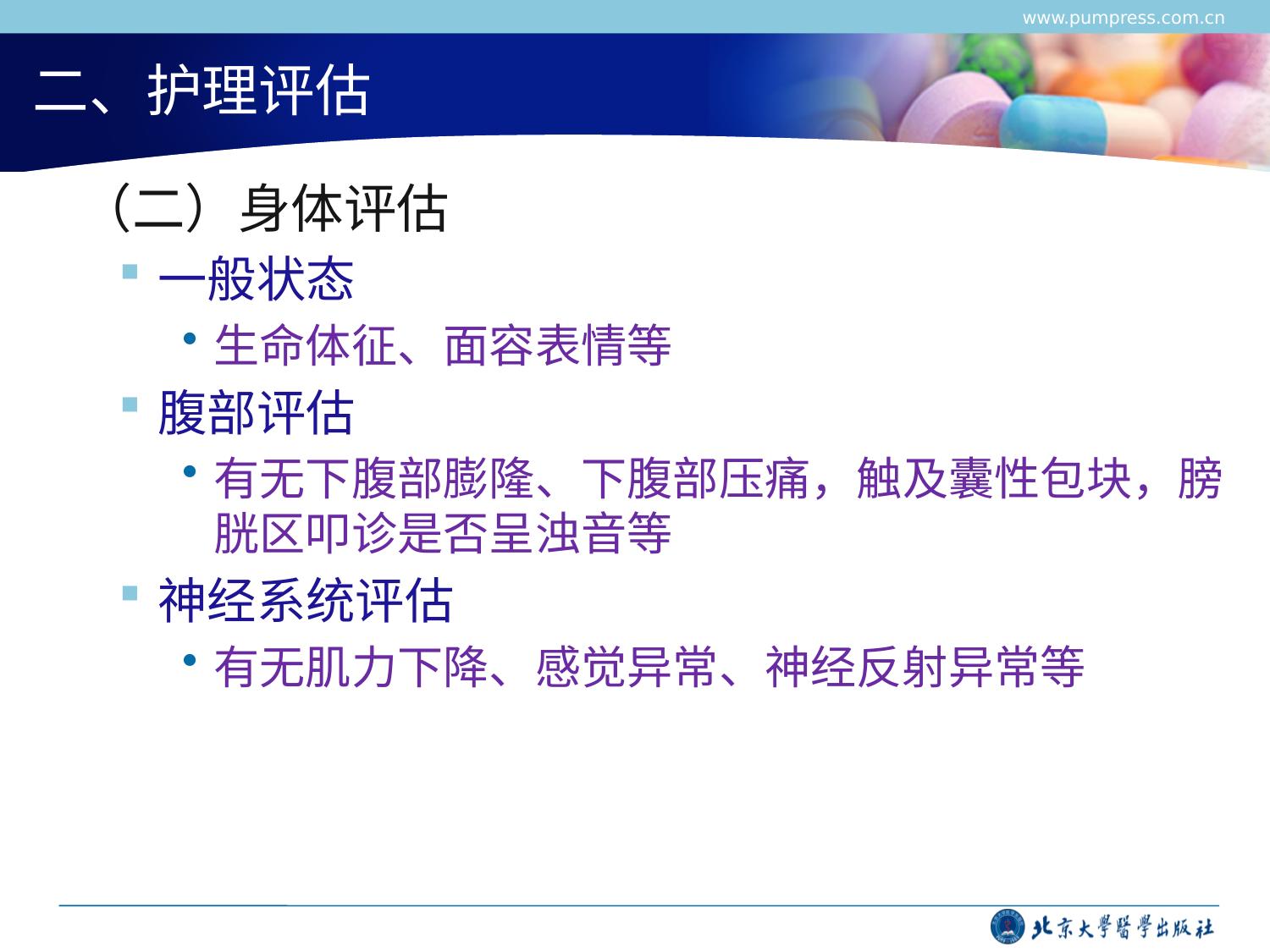

www.pumpress.com.cn
# 二、护理评估
 （二）身体评估
一般状态
生命体征、面容表情等
腹部评估
有无下腹部膨隆、下腹部压痛，触及囊性包块，膀胱区叩诊是否呈浊音等
神经系统评估
有无肌力下降、感觉异常、神经反射异常等